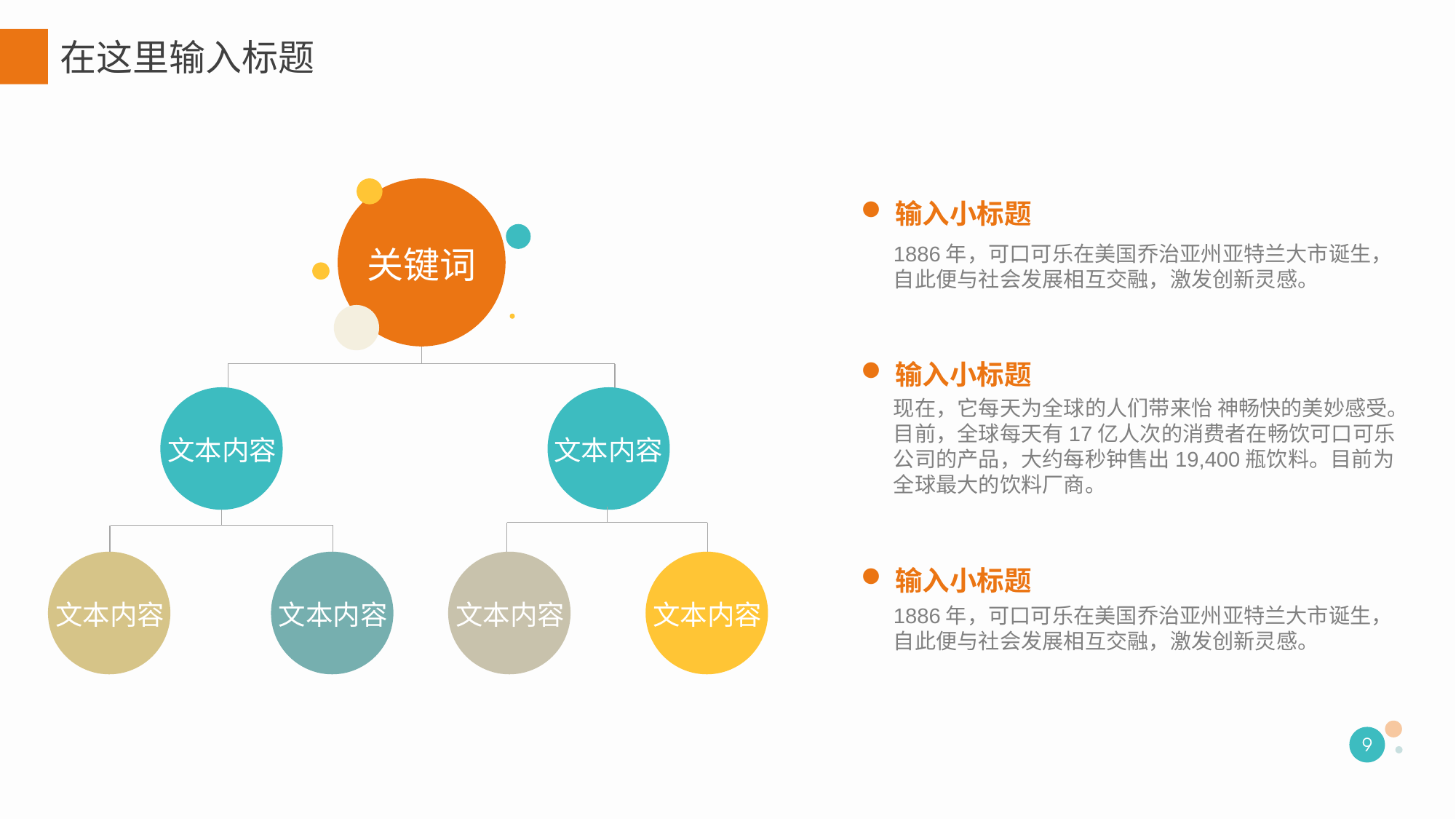

在这里输入标题

关键词

输入小标题
1886年，可口可乐在美国乔治亚州亚特兰大市诞生，自此便与社会发展相互交融，激发创新灵感。

输入小标题
现在，它每天为全球的人们带来怡 神畅快的美妙感受。目前，全球每天有17亿人次的消费者在畅饮可口可乐公司的产品，大约每秒钟售出19,400瓶饮料。目前为全球最大的饮料厂商。

文本内容

文本内容

文本内容

文本内容

文本内容

文本内容
输入小标题
1886年，可口可乐在美国乔治亚州亚特兰大市诞生，自此便与社会发展相互交融，激发创新灵感。
9